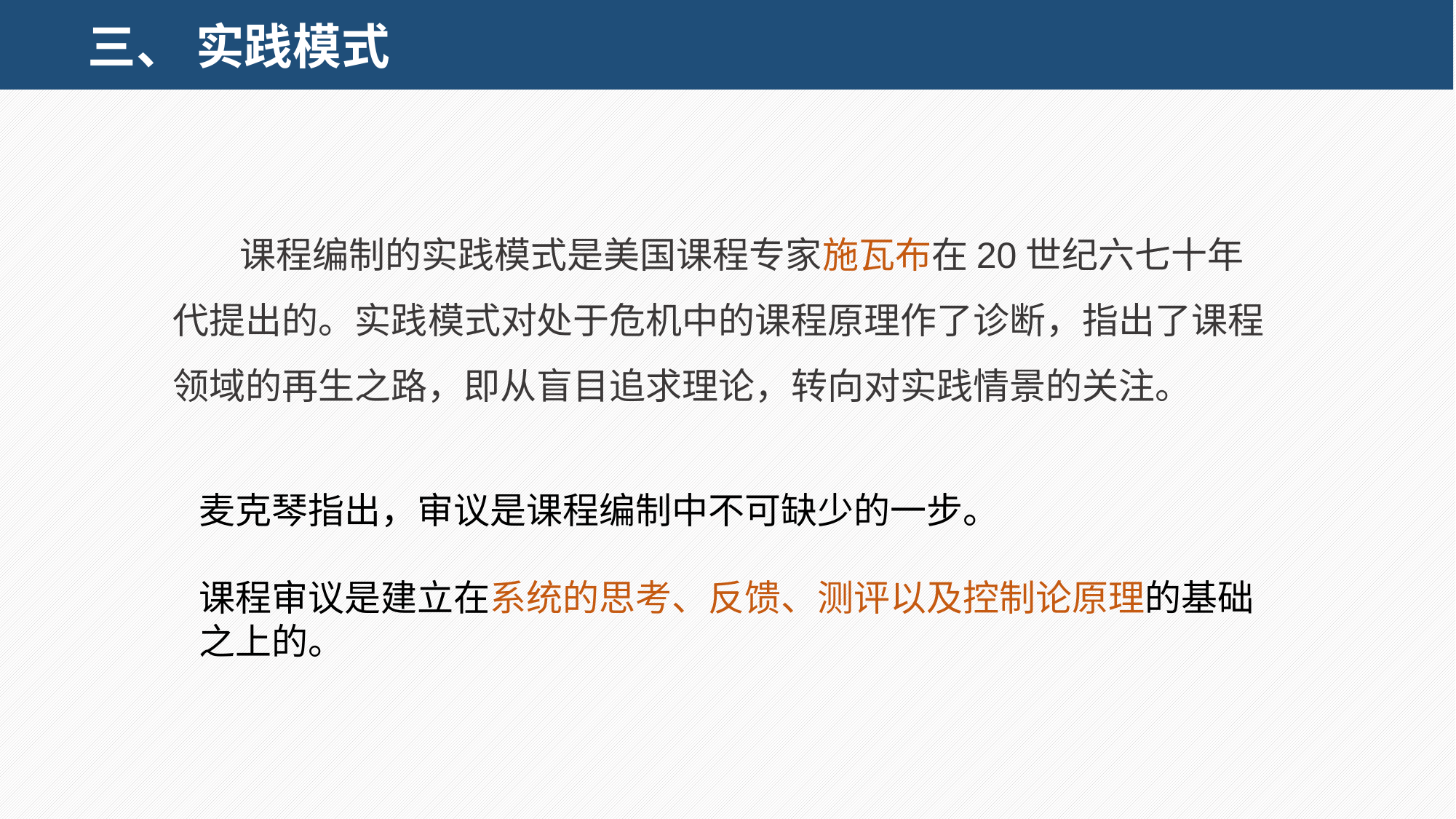

三、 实践模式
课程编制的实践模式是美国课程专家施瓦布在20世纪六七十年代提出的。实践模式对处于危机中的课程原理作了诊断，指出了课程领域的再生之路，即从盲目追求理论，转向对实践情景的关注。

麦克琴指出，审议是课程编制中不可缺少的一步。

课程审议是建立在系统的思考、反馈、测评以及控制论原理的基础之上的。